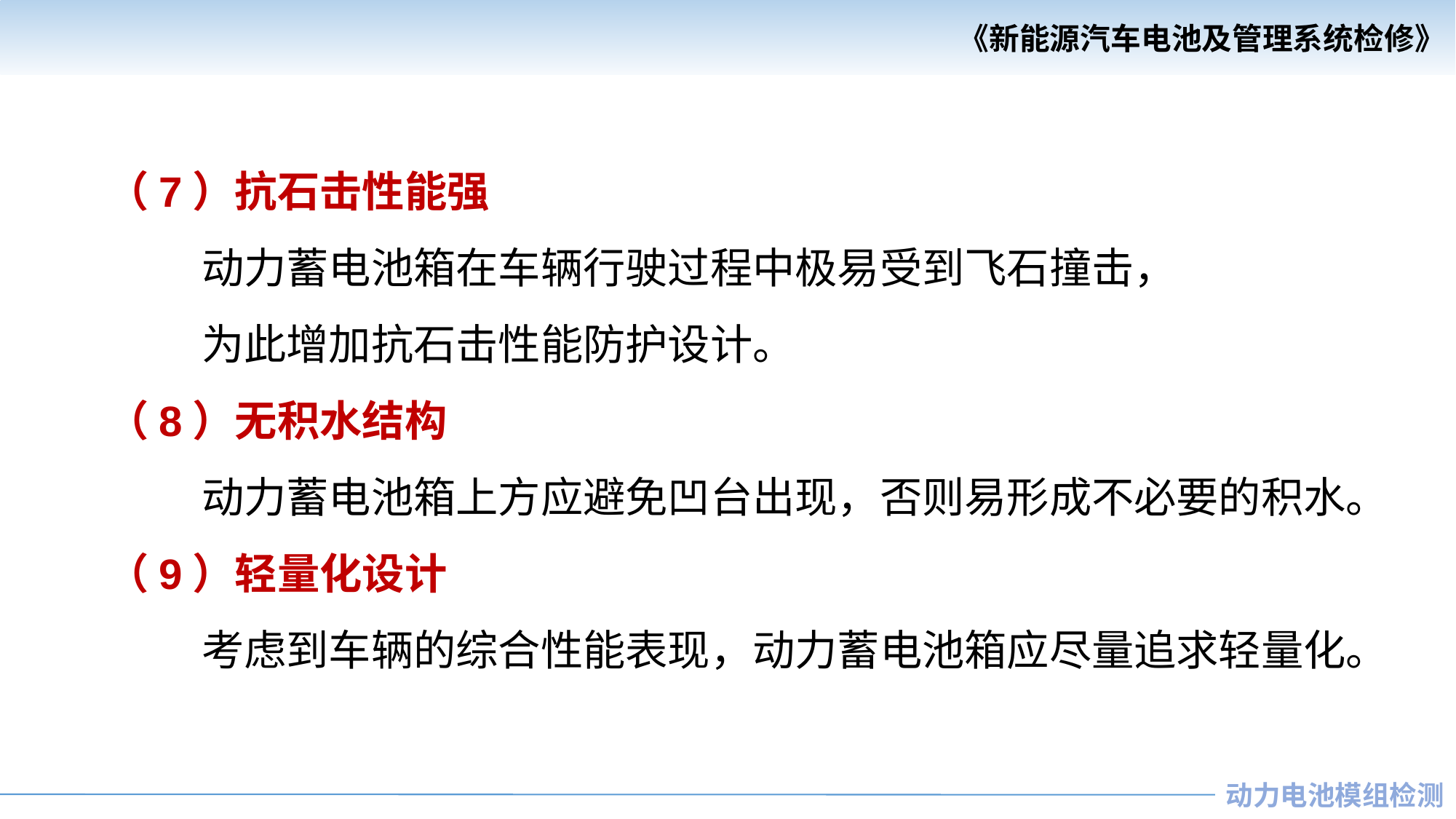

（7）抗石击性能强
         动力蓄电池箱在车辆行驶过程中极易受到飞石撞击，
         为此增加抗石击性能防护设计。
（8）无积水结构
         动力蓄电池箱上方应避免凹台出现，否则易形成不必要的积水。
（9）轻量化设计
         考虑到车辆的综合性能表现，动力蓄电池箱应尽量追求轻量化。